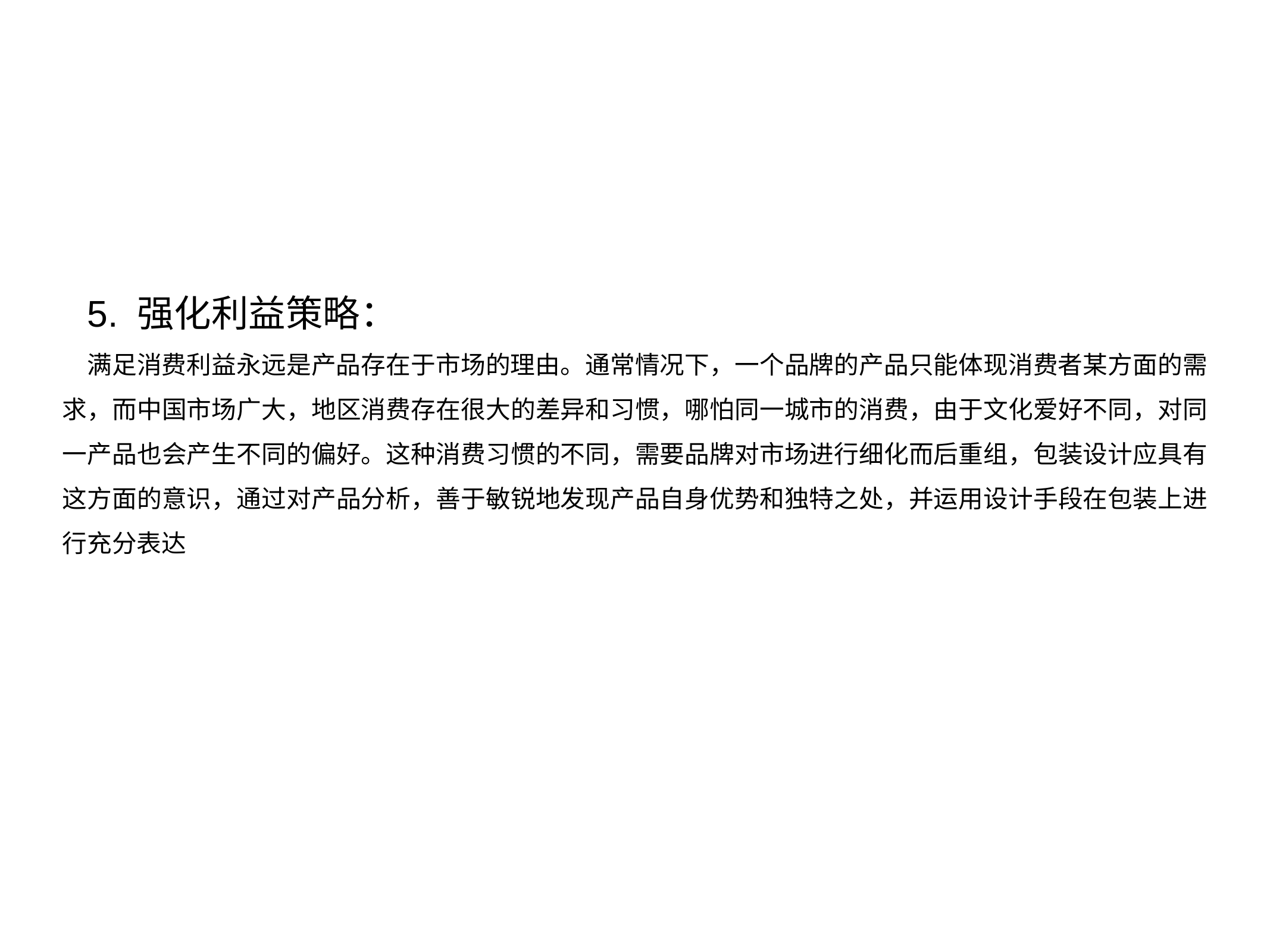

5. 强化利益策略：
满足消费利益永远是产品存在于市场的理由。通常情况下，一个品牌的产品只能体现消费者某方面的需求，而中国市场广大，地区消费存在很大的差异和习惯，哪怕同一城市的消费，由于文化爱好不同，对同一产品也会产生不同的偏好。这种消费习惯的不同，需要品牌对市场进行细化而后重组，包装设计应具有这方面的意识，通过对产品分析，善于敏锐地发现产品自身优势和独特之处，并运用设计手段在包装上进行充分表达